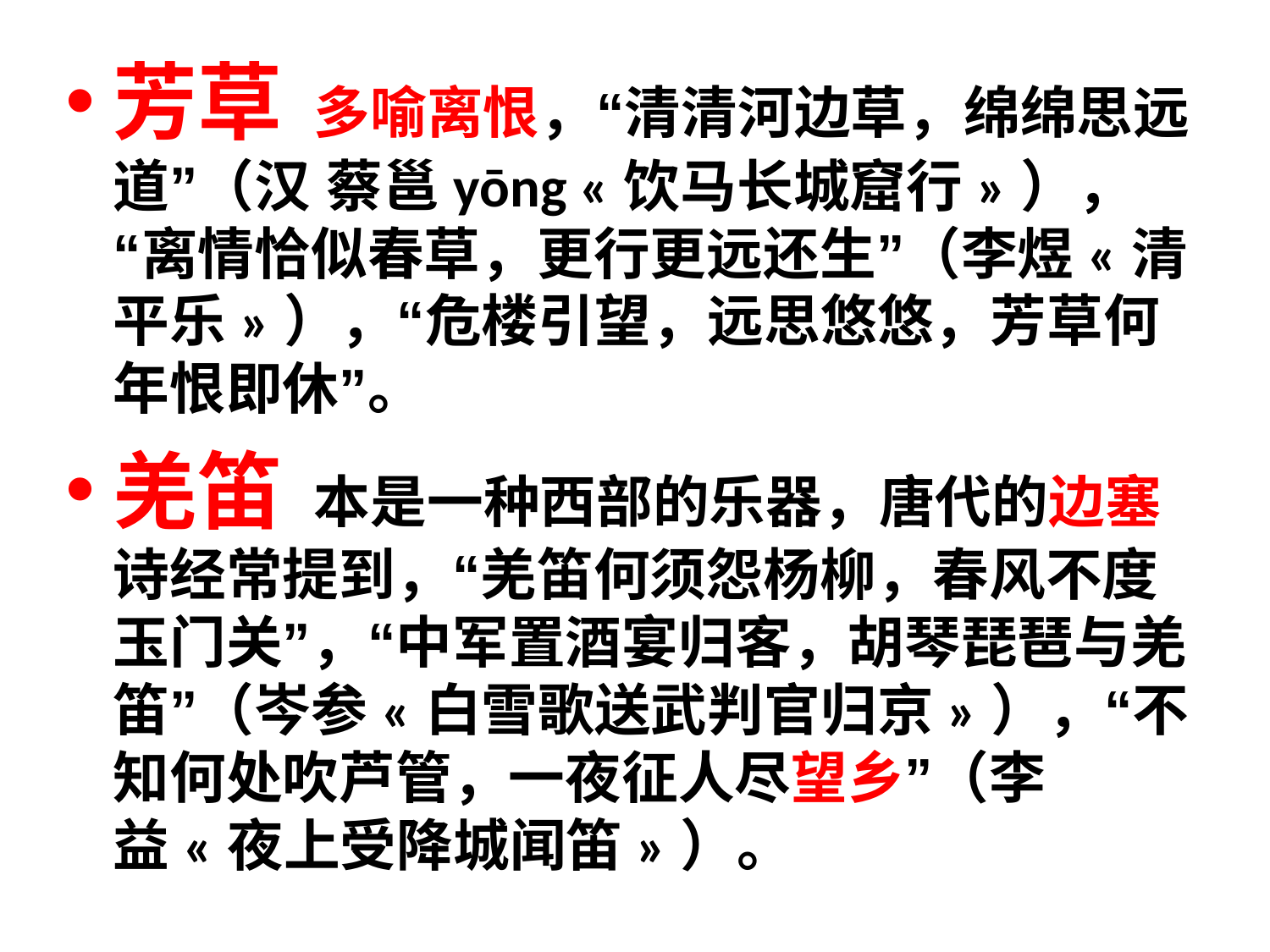

芳草  多喻离恨，“清清河边草，绵绵思远道”（汉 蔡邕yōng «饮马长城窟行»），“离情恰似春草，更行更远还生”（李煜«清平乐»），“危楼引望，远思悠悠，芳草何年恨即休”。
羌笛  本是一种西部的乐器，唐代的边塞诗经常提到，“羌笛何须怨杨柳，春风不度玉门关”，“中军置酒宴归客，胡琴琵琶与羌笛”（岑参«白雪歌送武判官归京»），“不知何处吹芦管，一夜征人尽望乡”（李益«夜上受降城闻笛»）。